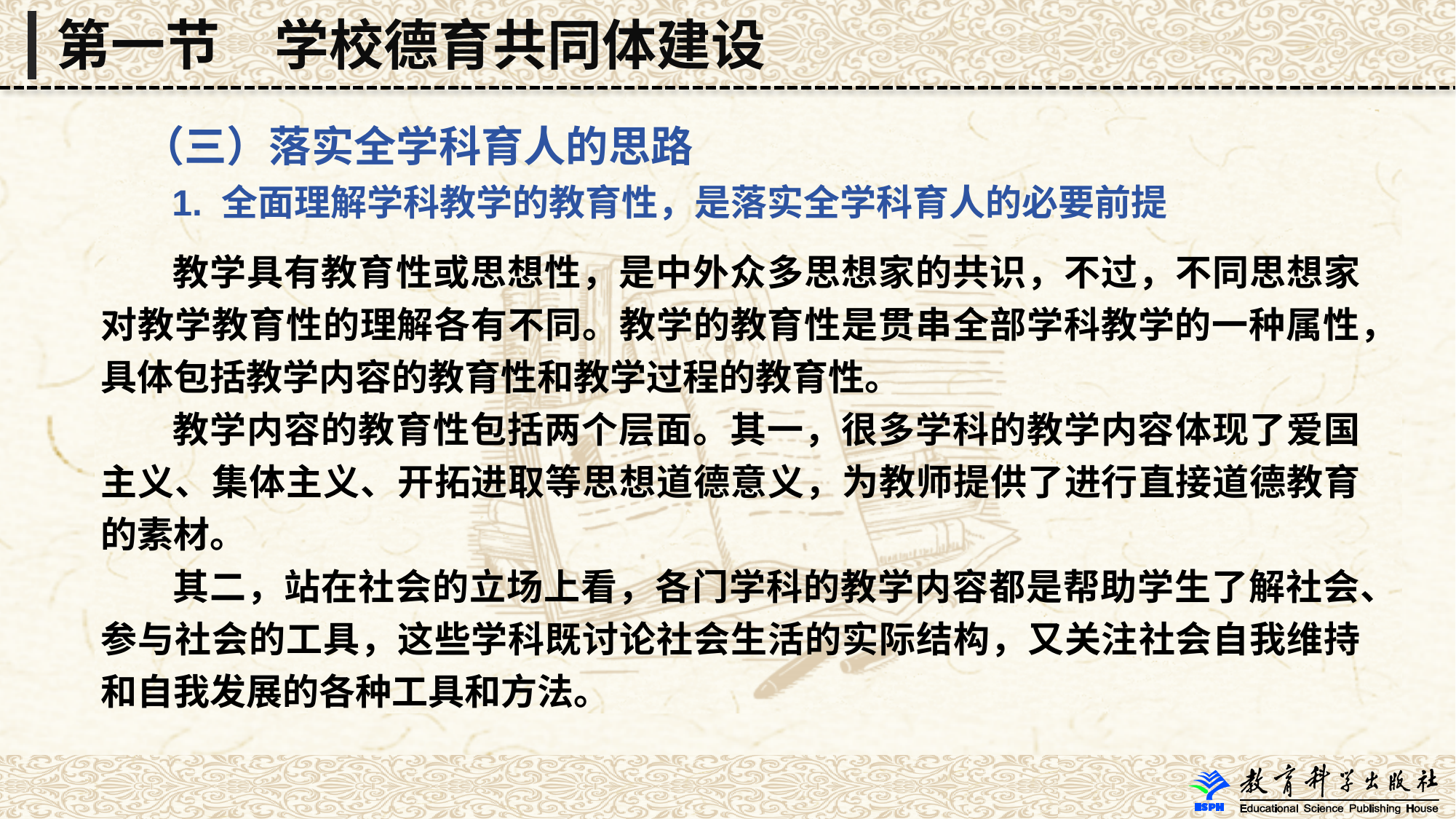

第一节　学校德育共同体建设
    （三）落实全学科育人的思路
       1. 全面理解学科教学的教育性，是落实全学科育人的必要前提

       教学具有教育性或思想性，是中外众多思想家的共识，不过，不同思想家对教学教育性的理解各有不同。教学的教育性是贯串全部学科教学的一种属性，具体包括教学内容的教育性和教学过程的教育性。
       教学内容的教育性包括两个层面。其一，很多学科的教学内容体现了爱国主义、集体主义、开拓进取等思想道德意义，为教师提供了进行直接道德教育的素材。
       其二，站在社会的立场上看，各门学科的教学内容都是帮助学生了解社会、参与社会的工具，这些学科既讨论社会生活的实际结构，又关注社会自我维持和自我发展的各种工具和方法。